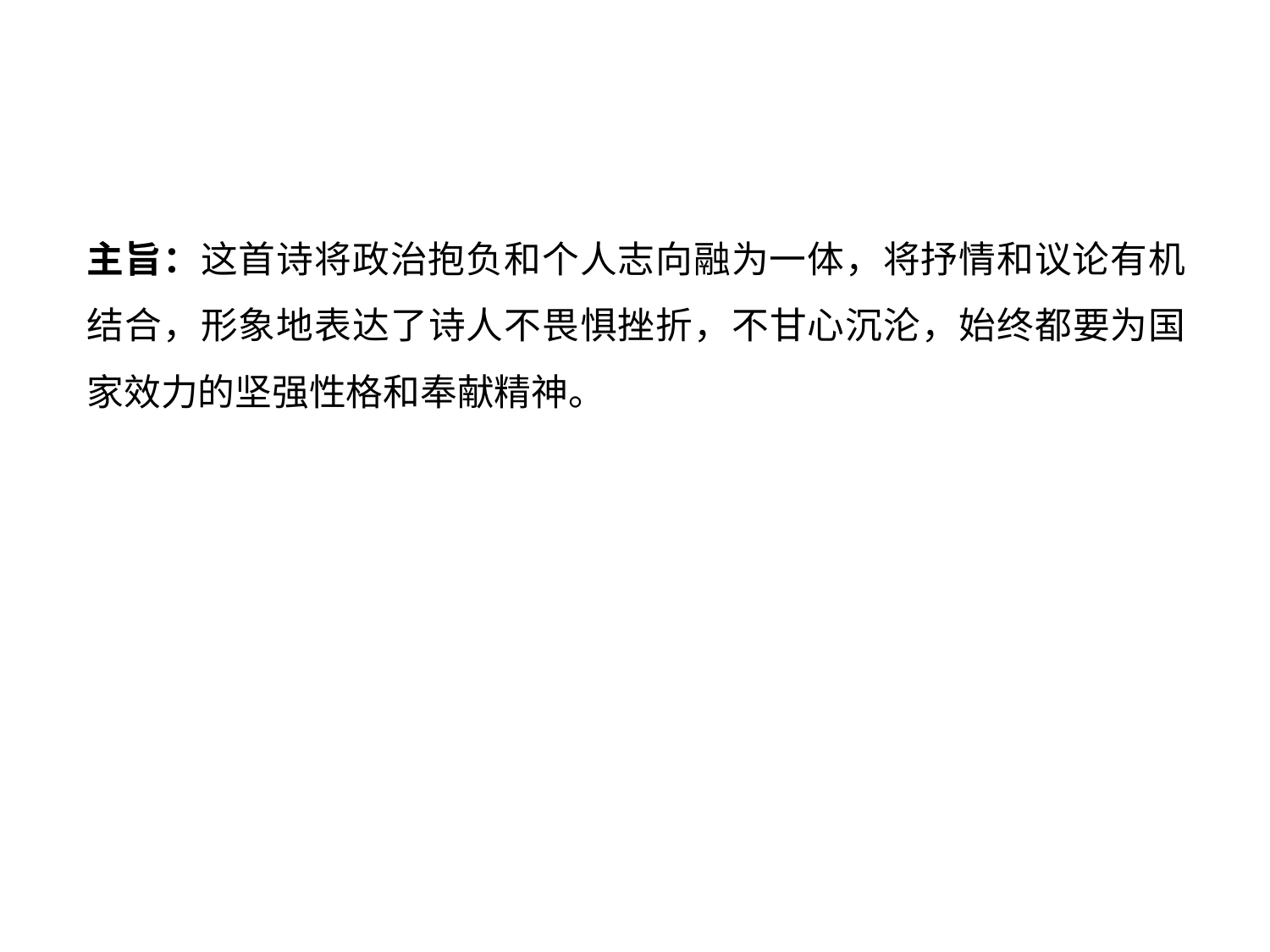

主旨：这首诗将政治抱负和个人志向融为一体，将抒情和议论有机结合，形象地表达了诗人不畏惧挫折，不甘心沉沦，始终都要为国家效力的坚强性格和奉献精神。